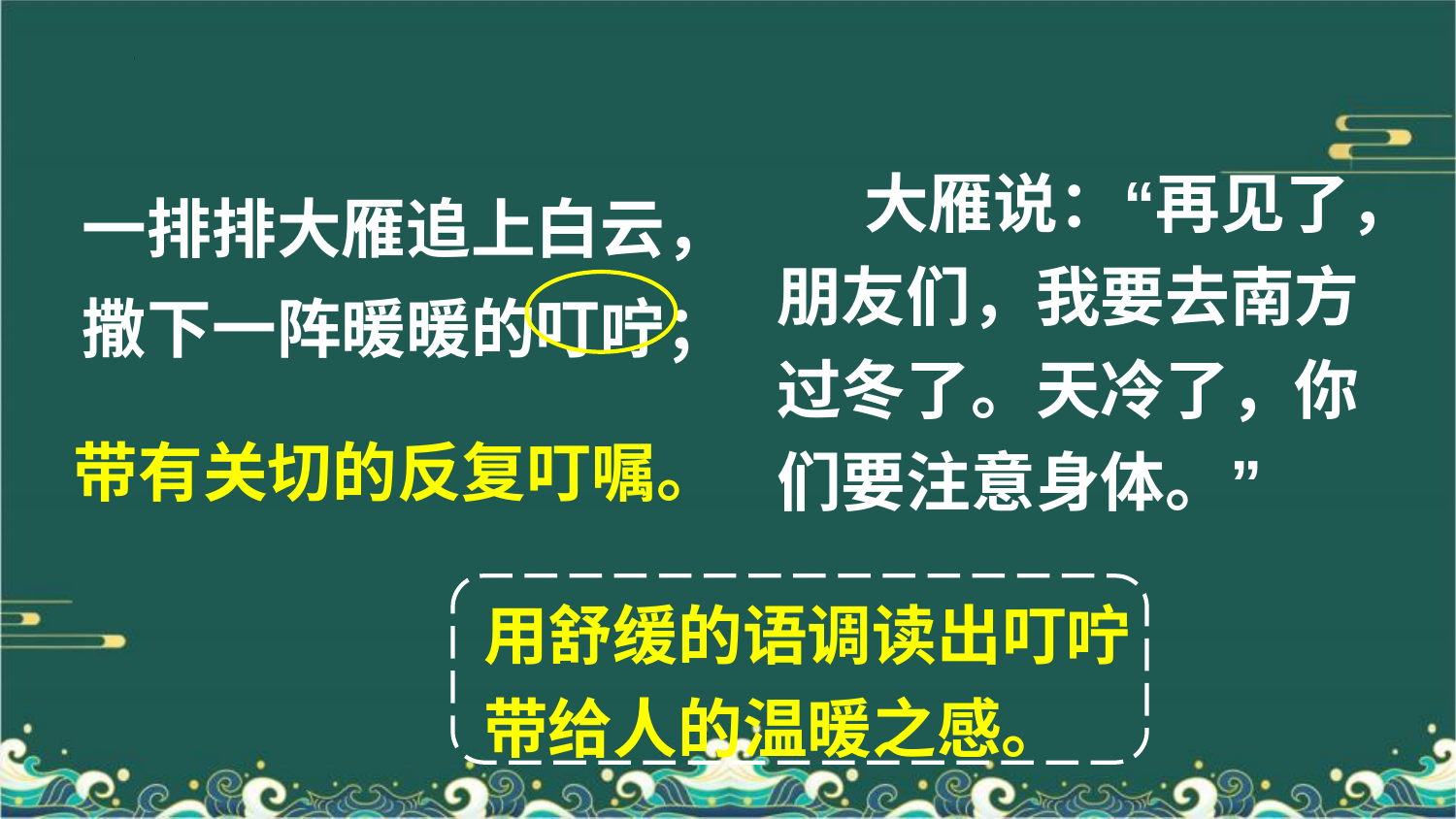

大雁说：“再见了，朋友们，我要去南方过冬了。天冷了，你们要注意身体。”
一排排大雁追上白云，
撒下一阵暖暖的叮咛；

带有关切的反复叮嘱。
用舒缓的语调读出叮咛带给人的温暖之感。